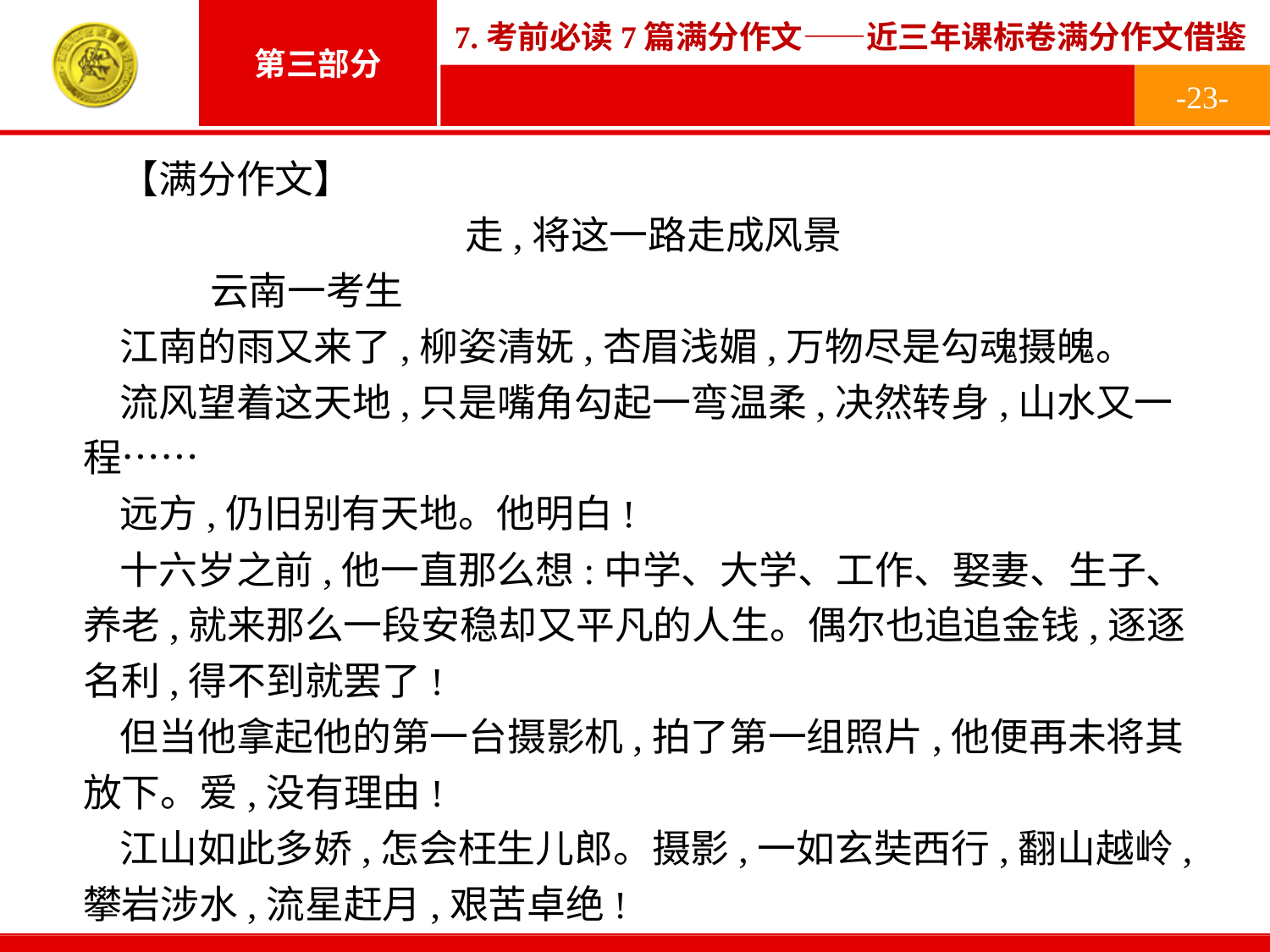

-23-
【满分作文】
走,将这一路走成风景
	云南一考生
江南的雨又来了,柳姿清妩,杏眉浅媚,万物尽是勾魂摄魄。
流风望着这天地,只是嘴角勾起一弯温柔,决然转身,山水又一程……
远方,仍旧别有天地。他明白!
十六岁之前,他一直那么想:中学、大学、工作、娶妻、生子、养老,就来那么一段安稳却又平凡的人生。偶尔也追追金钱,逐逐名利,得不到就罢了!
但当他拿起他的第一台摄影机,拍了第一组照片,他便再未将其放下。爱,没有理由!
江山如此多娇,怎会枉生儿郎。摄影,一如玄奘西行,翻山越岭,攀岩涉水,流星赶月,艰苦卓绝!